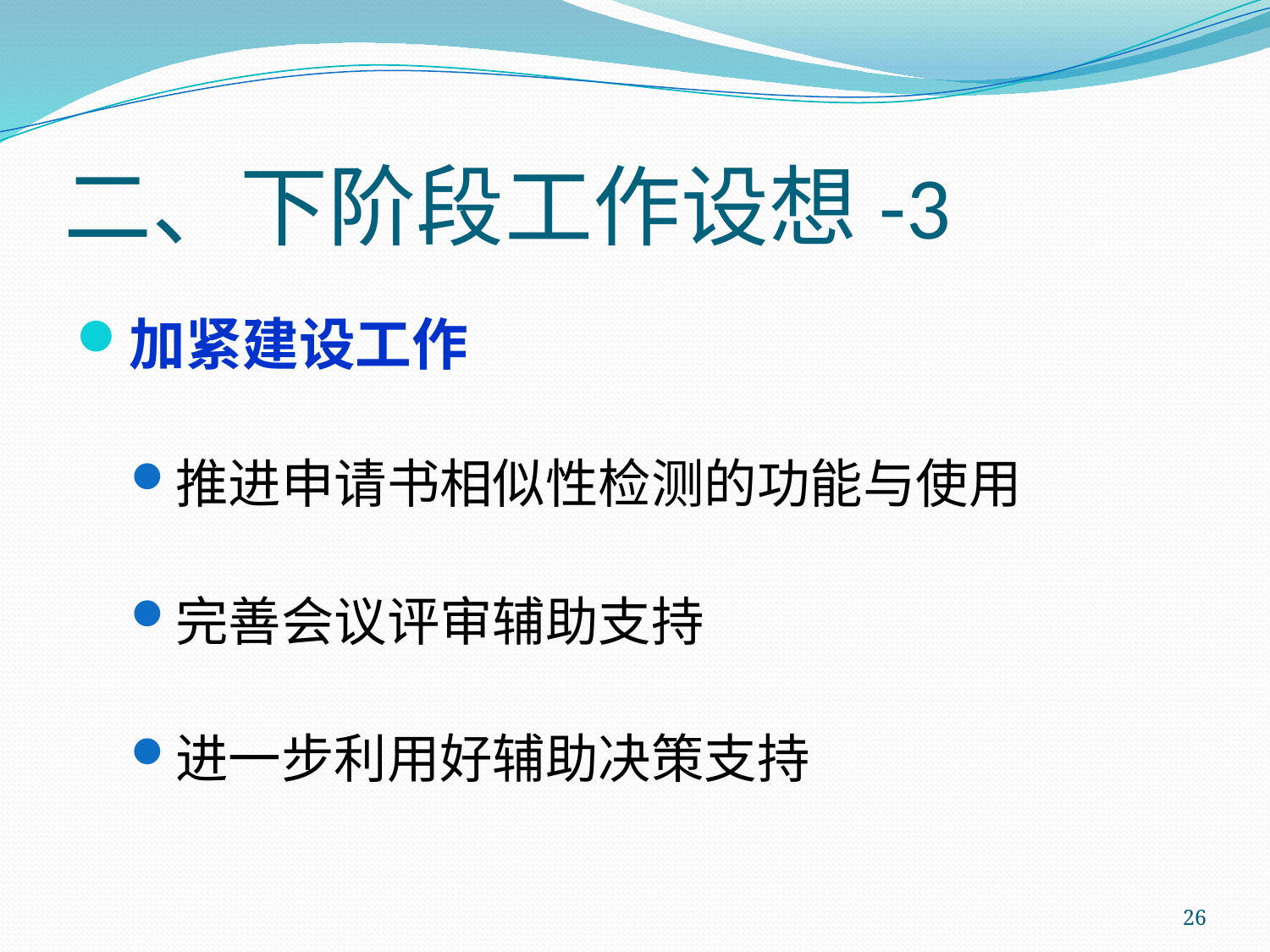

# 二、下阶段工作设想-3
加紧建设工作
推进申请书相似性检测的功能与使用
完善会议评审辅助支持
进一步利用好辅助决策支持

26